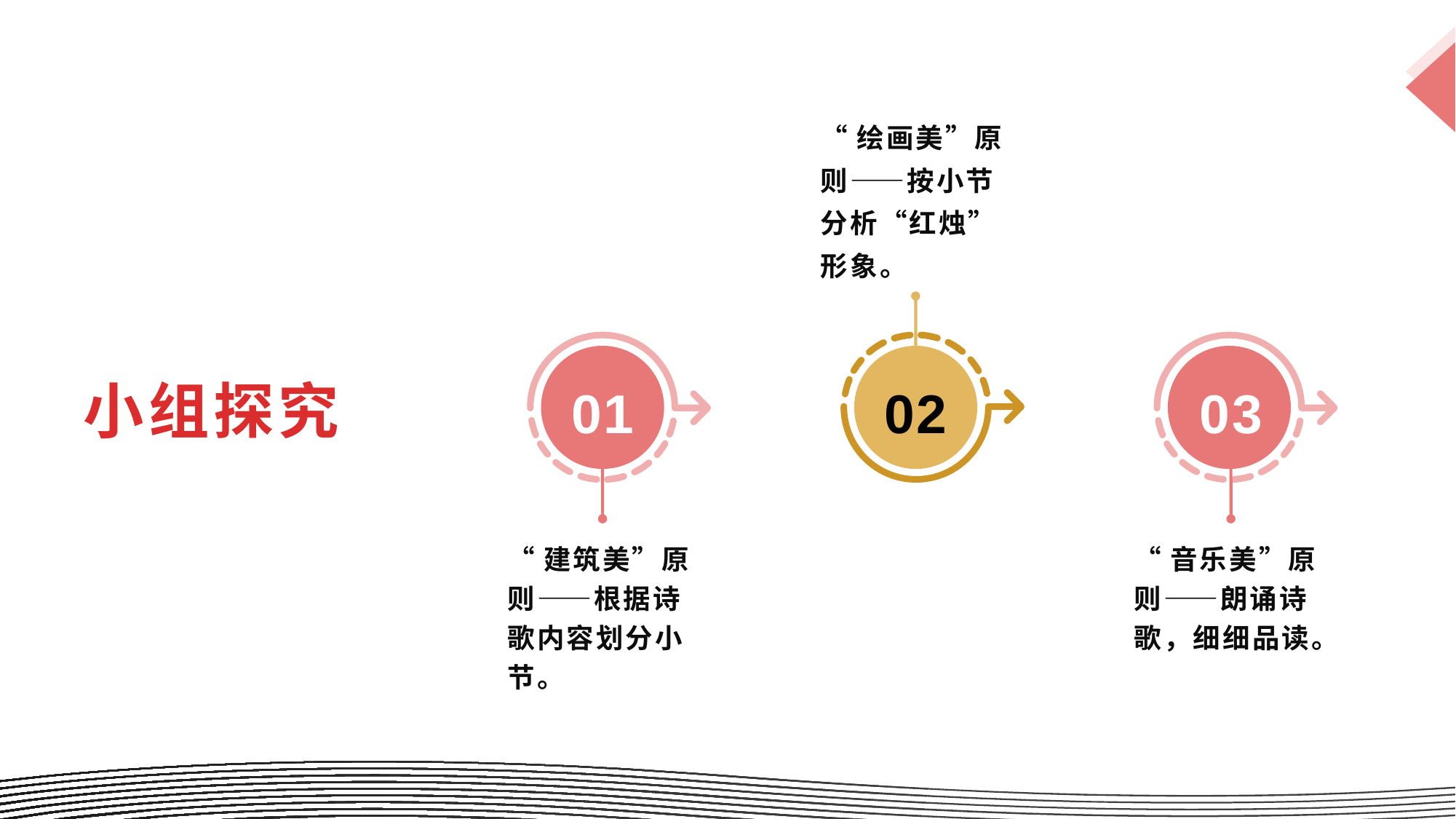

“绘画美”原则——按小节分析“红烛”形象。
小组探究

01
02
03

“建筑美”原则——根据诗歌内容划分小节。
“音乐美”原则——朗诵诗歌，细细品读。